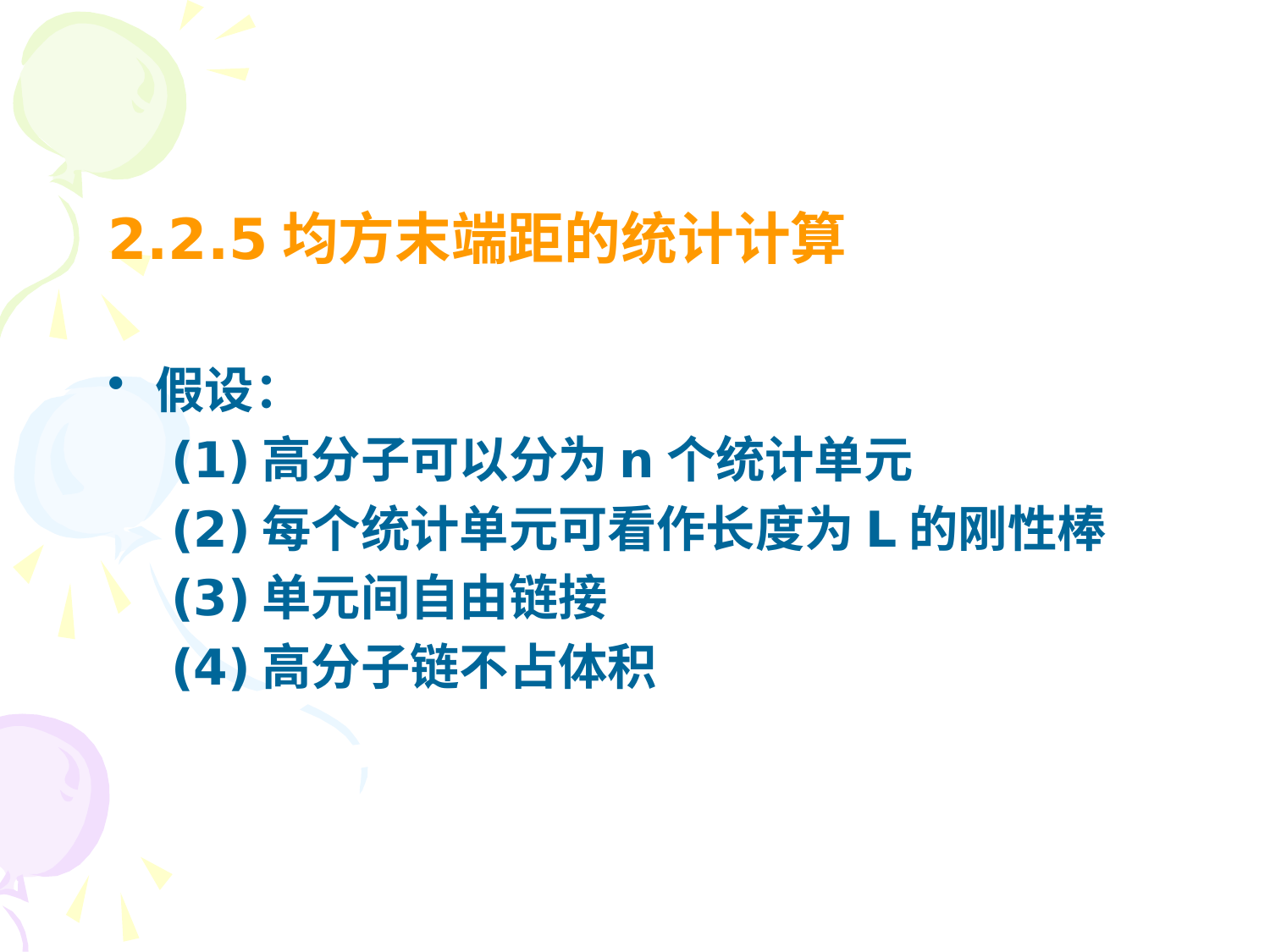

2.2.5均方末端距的统计计算

假设：
(1)高分子可以分为n个统计单元
(2)每个统计单元可看作长度为L的刚性棒
(3)单元间自由链接
(4)高分子链不占体积